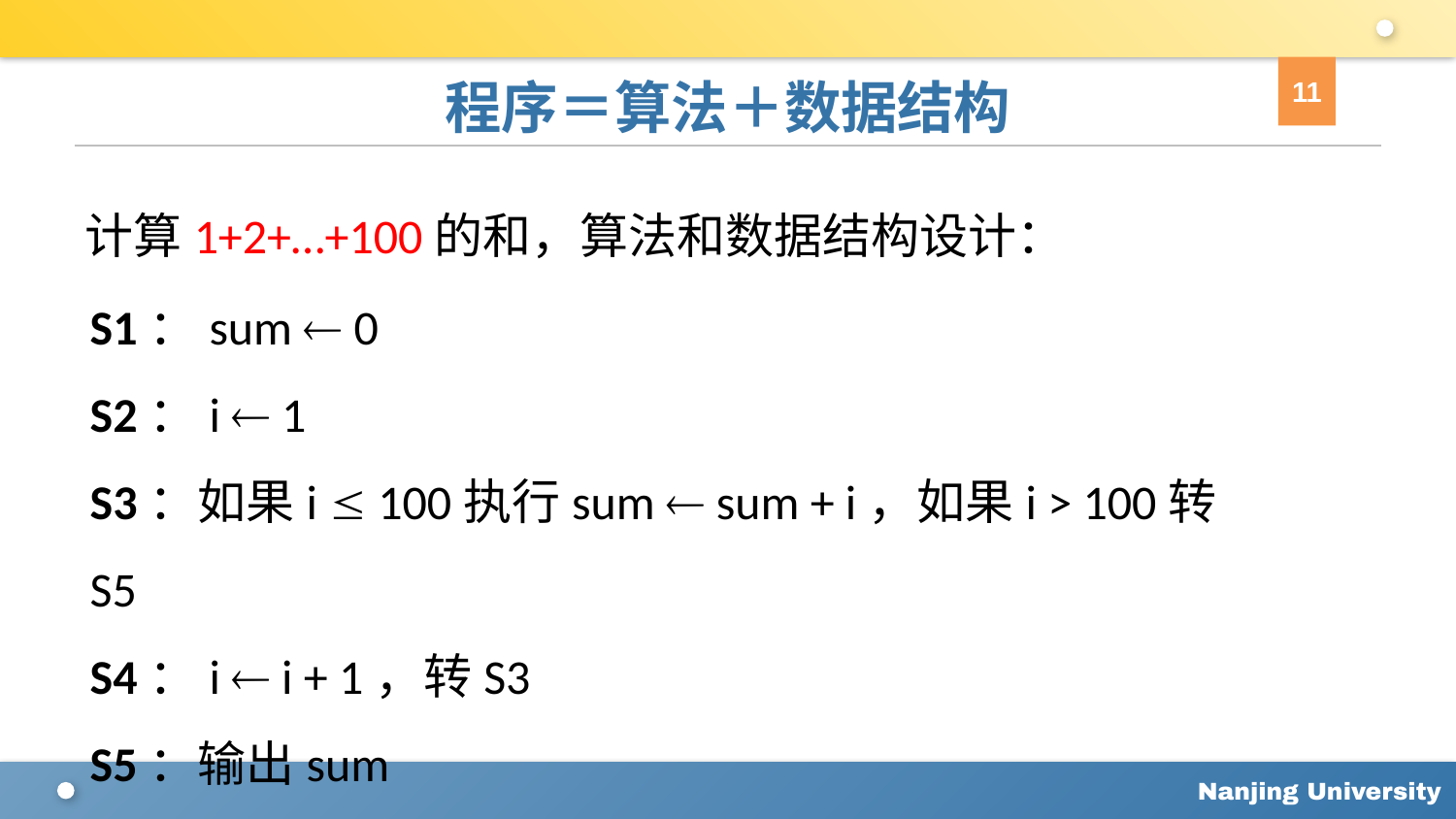

11
# 程序＝算法＋数据结构
计算1+2+…+100的和，算法和数据结构设计：
S1：sum ← 0
S2：i ← 1
S3：如果i ≤ 100执行sum ← sum + i，如果i > 100转S5
S4：i ← i + 1，转S3
S5：输出sum